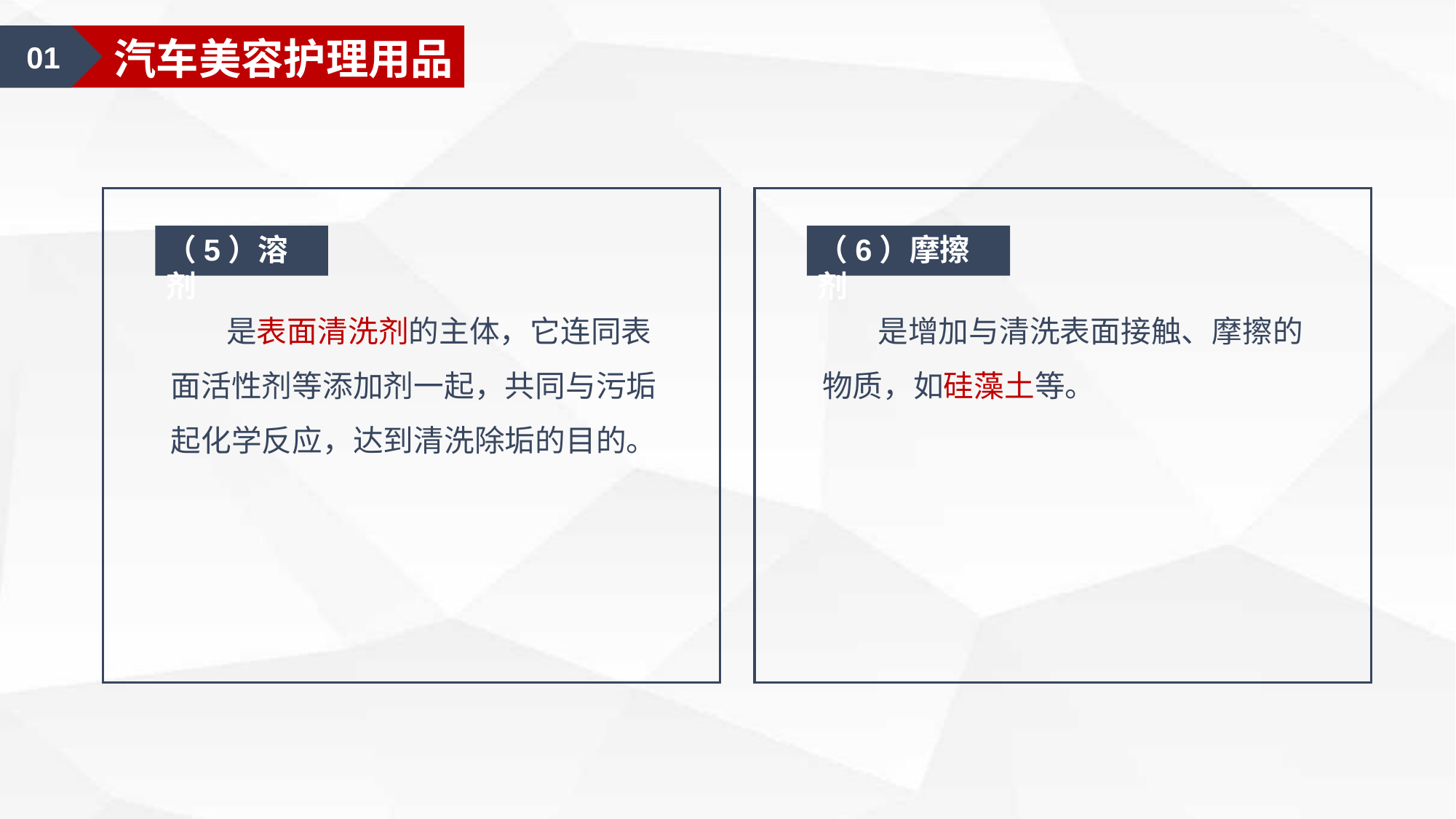

01
汽车美容护理用品

（5）溶剂
（6）摩擦剂
       是表面清洗剂的主体，它连同表面活性剂等添加剂一起，共同与污垢起化学反应，达到清洗除垢的目的。
       是增加与清洗表面接触、摩擦的物质，如硅藻土等。